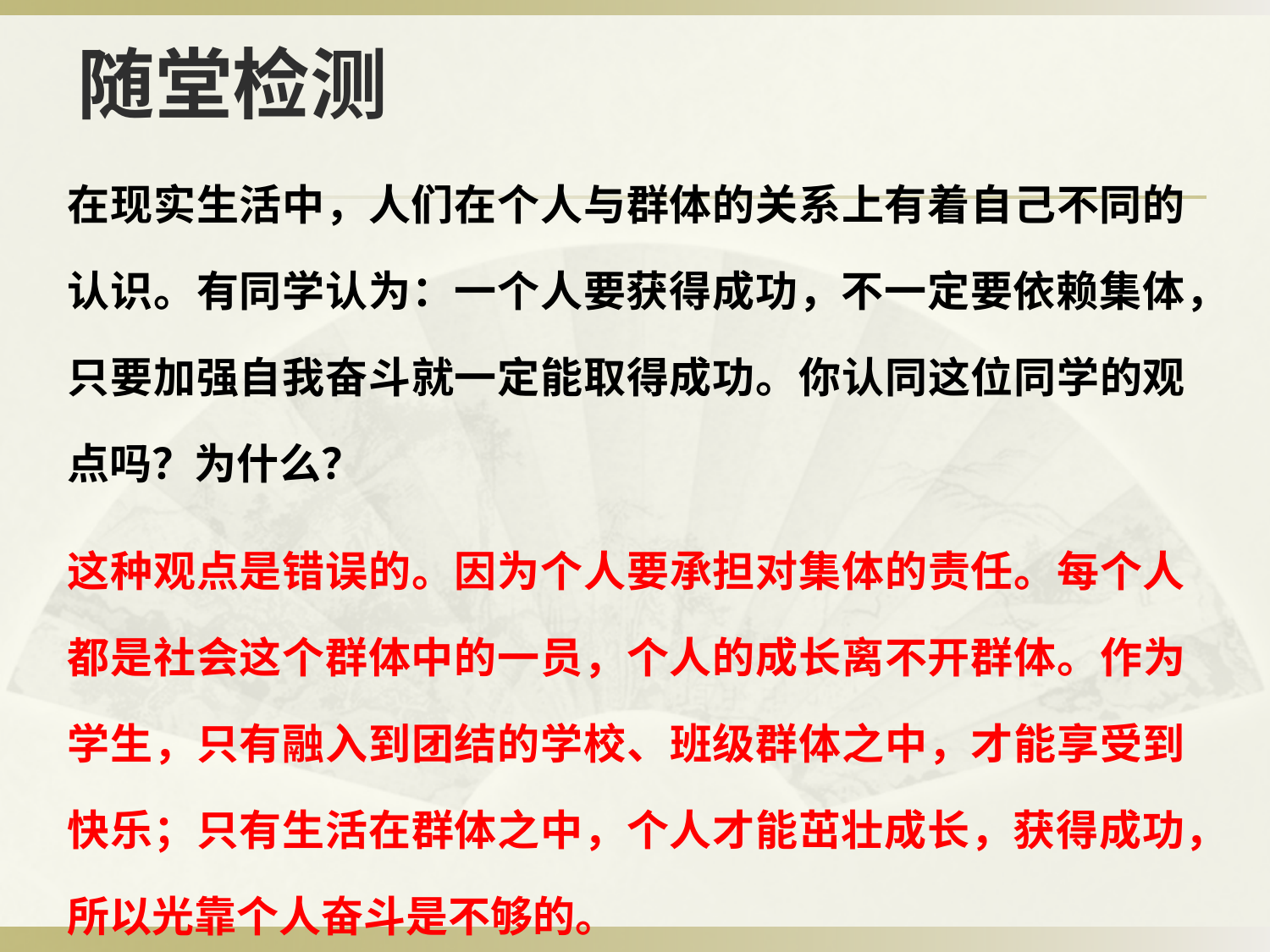

# 随堂检测
在现实生活中，人们在个人与群体的关系上有着自己不同的认识。有同学认为：一个人要获得成功，不一定要依赖集体，只要加强自我奋斗就一定能取得成功。你认同这位同学的观点吗？为什么？
这种观点是错误的。因为个人要承担对集体的责任。每个人都是社会这个群体中的一员，个人的成长离不开群体。作为学生，只有融入到团结的学校、班级群体之中，才能享受到快乐；只有生活在群体之中，个人才能茁壮成长，获得成功，所以光靠个人奋斗是不够的。